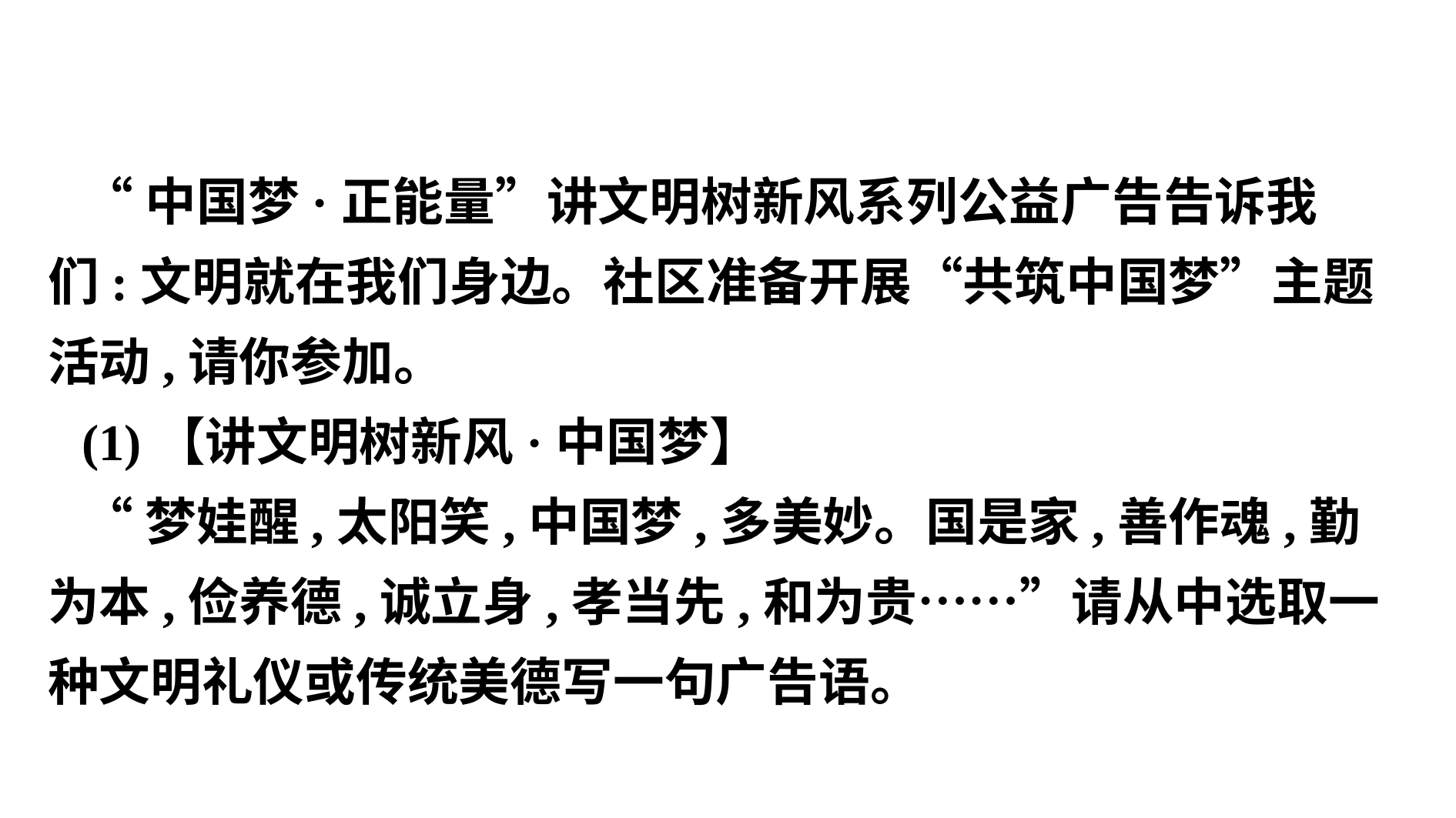

“中国梦·正能量”讲文明树新风系列公益广告告诉我们:文明就在我们身边。社区准备开展“共筑中国梦”主题活动,请你参加。
(1)【讲文明树新风·中国梦】
“梦娃醒,太阳笑,中国梦,多美妙。国是家,善作魂,勤为本,俭养德,诚立身,孝当先,和为贵……”请从中选取一种文明礼仪或传统美德写一句广告语。